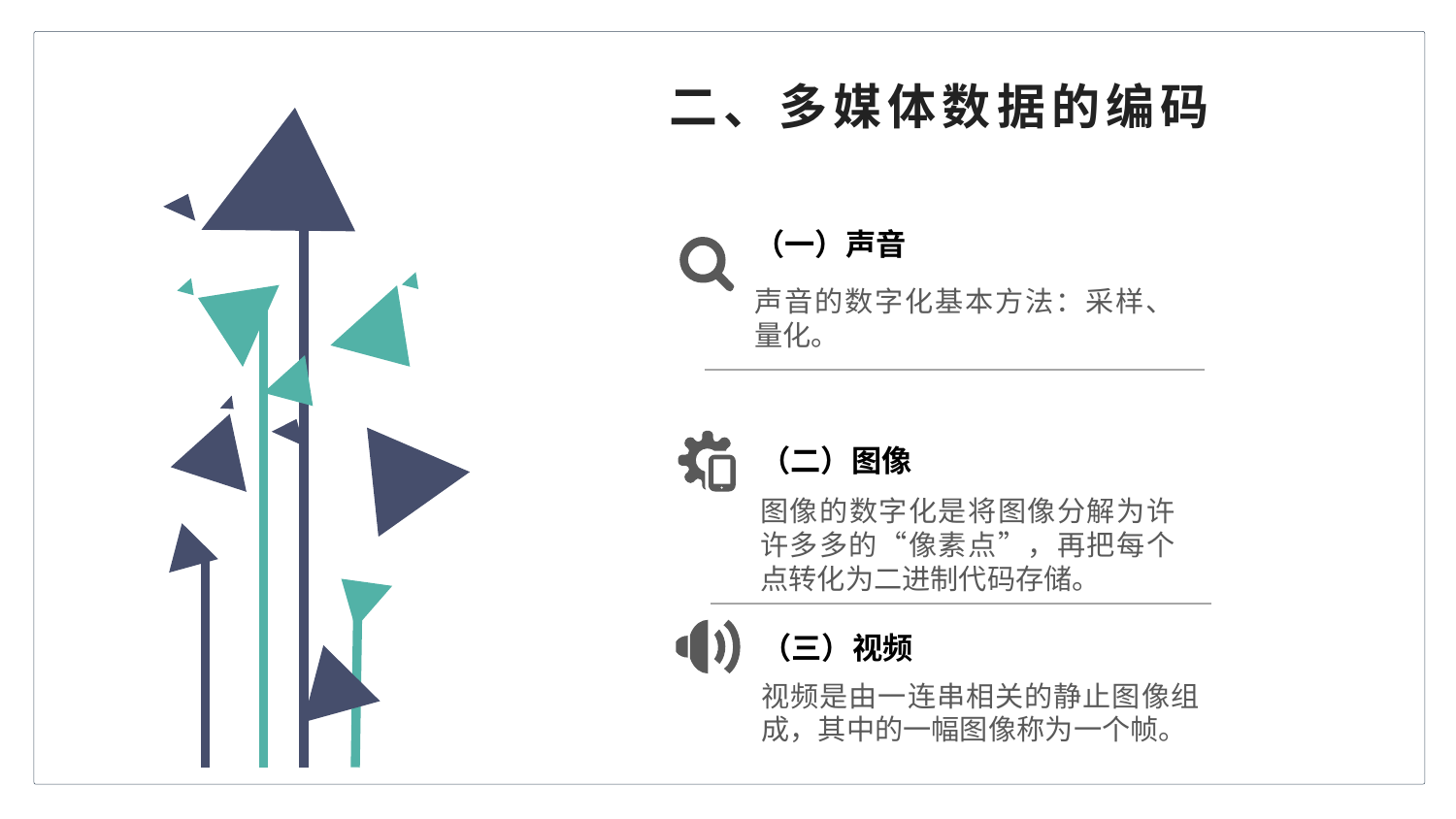

二、多媒体数据的编码

（一）声音

声音的数字化基本方法：采样、量化。

（二）图像
图像的数字化是将图像分解为许许多多的“像素点”，再把每个点转化为二进制代码存储。

（三）视频

视频是由一连串相关的静止图像组成，其中的一幅图像称为一个帧。